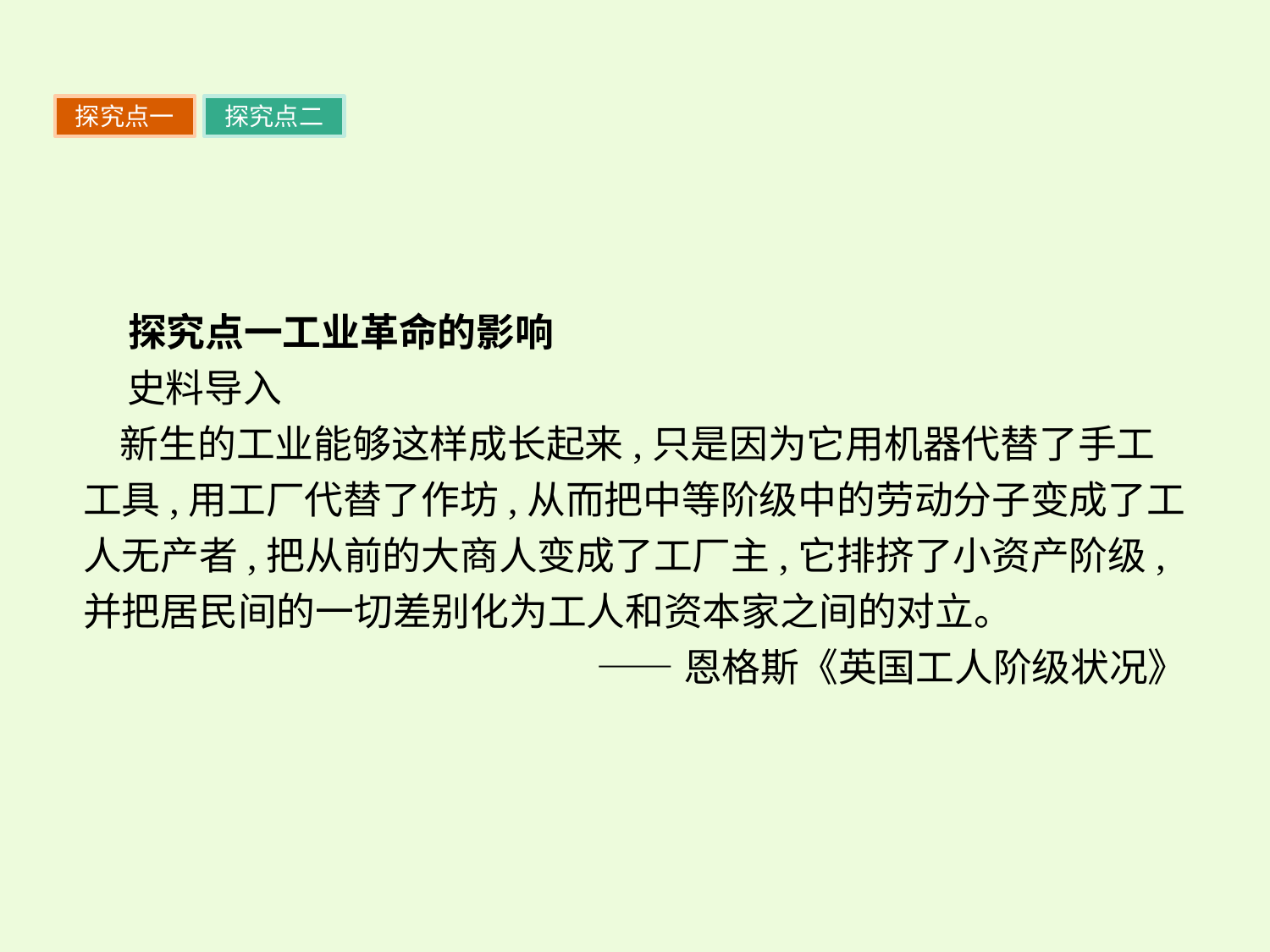

探究点一
探究点二
    探究点一工业革命的影响
    史料导入
新生的工业能够这样成长起来,只是因为它用机器代替了手工工具,用工厂代替了作坊,从而把中等阶级中的劳动分子变成了工人无产者,把从前的大商人变成了工厂主,它排挤了小资产阶级,并把居民间的一切差别化为工人和资本家之间的对立。
——恩格斯《英国工人阶级状况》